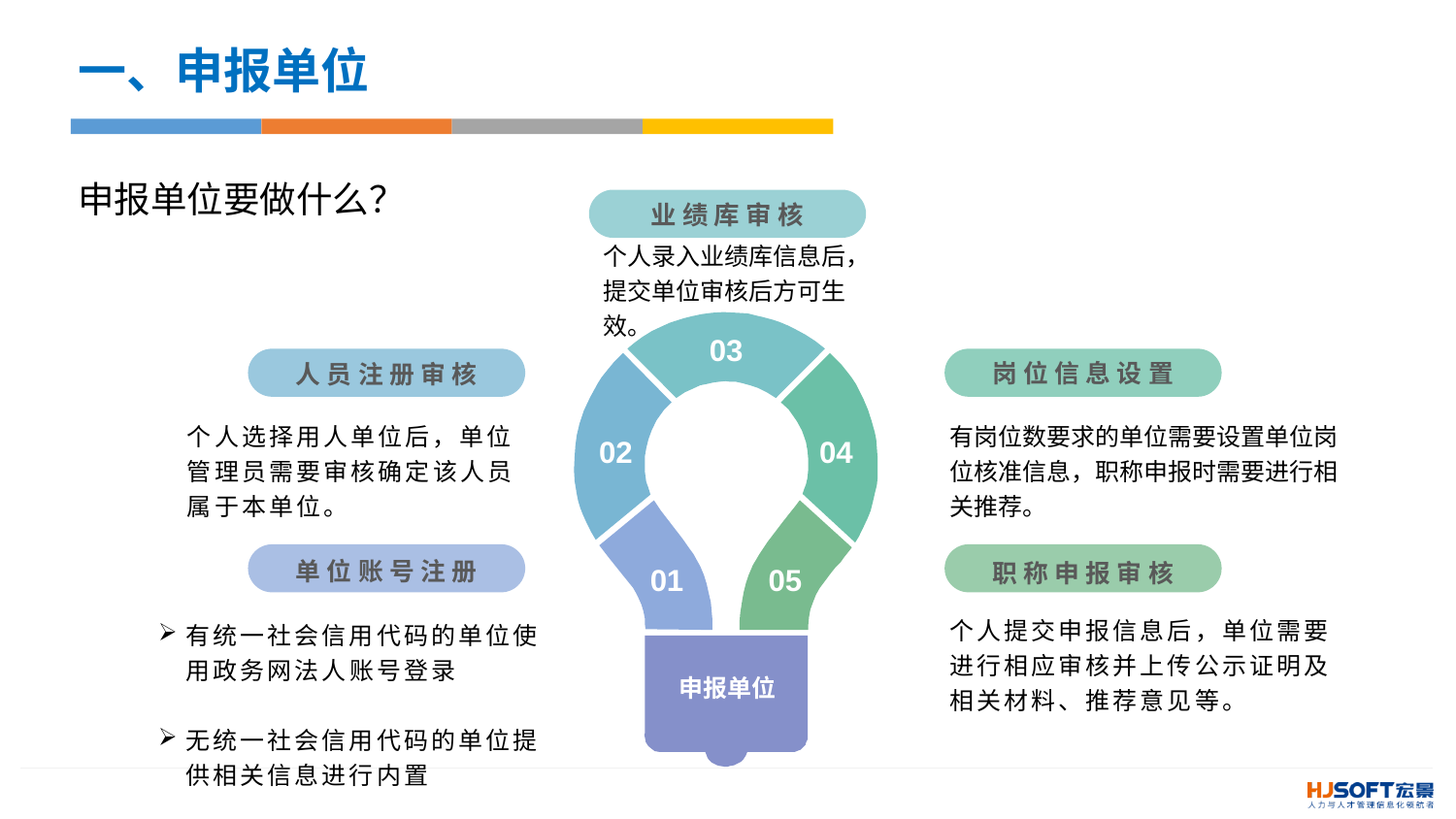

一、申报单位

申报单位要做什么？
业绩库审核

个人录入业绩库信息后，提交单位审核后方可生效。

03
岗位信息设置
人员注册审核

有岗位数要求的单位需要设置单位岗位核准信息，职称申报时需要进行相关推荐。
个人选择用人单位后，单位管理员需要审核确定该人员属于本单位。
02
04

单位账号注册

职称申报审核
01
05
个人提交申报信息后，单位需要进行相应审核并上传公示证明及相关材料、推荐意见等。
有统一社会信用代码的单位使用政务网法人账号登录

无统一社会信用代码的单位提供相关信息进行内置

申报单位